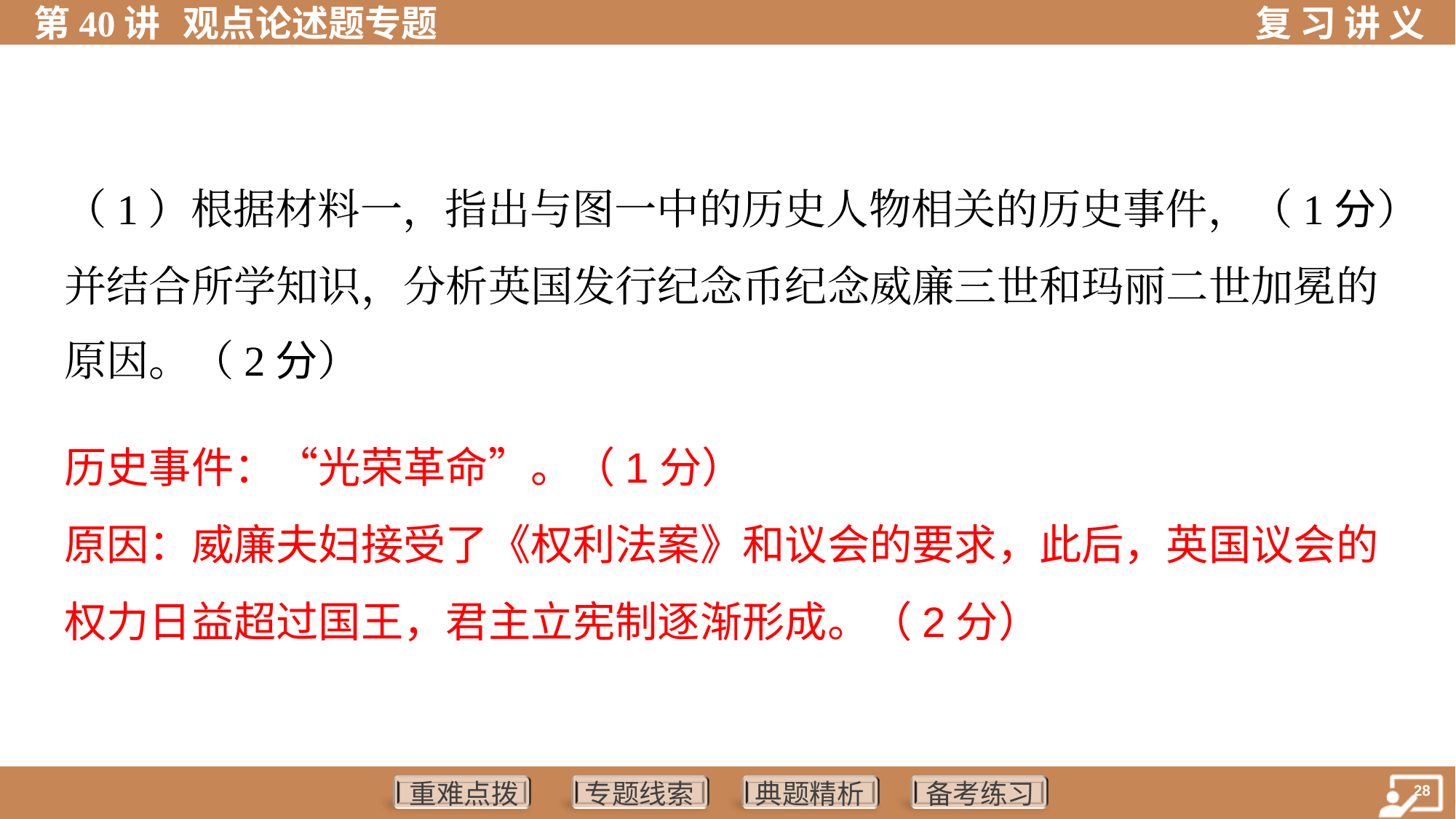

（1）根据材料一，指出与图一中的历史人物相关的历史事件，（1分）
并结合所学知识，分析英国发行纪念币纪念威廉三世和玛丽二世加冕的
原因。（2分）
历史事件：“光荣革命”。（1分）
原因：威廉夫妇接受了《权利法案》和议会的要求，此后，英国议会的
权力日益超过国王，君主立宪制逐渐形成。（2分）